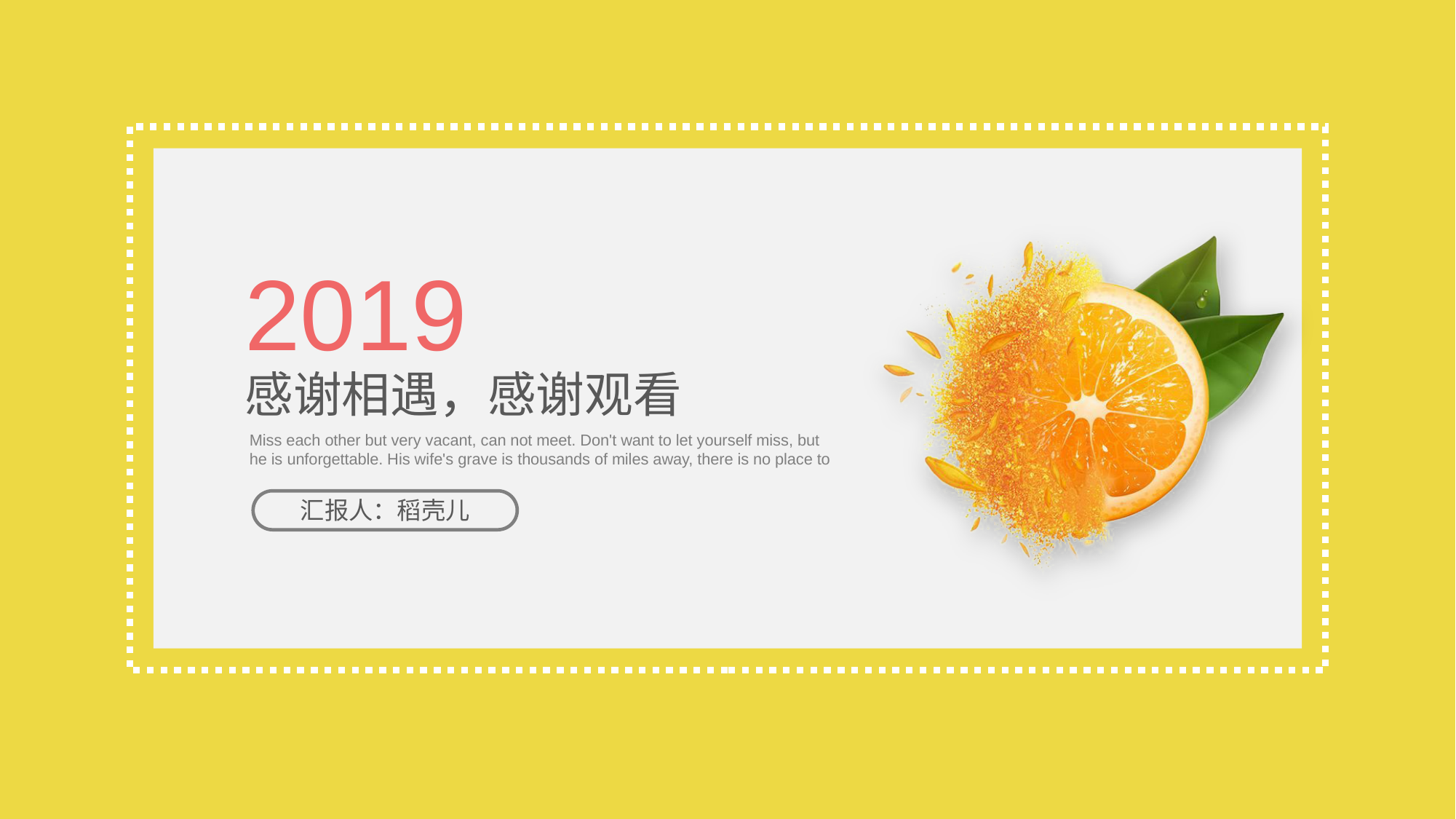

2019
感谢相遇，感谢观看
Miss each other but very vacant, can not meet. Don't want to let yourself miss, but he is unforgettable. His wife's grave is thousands of miles away, there is no place to
汇报人：稻壳儿